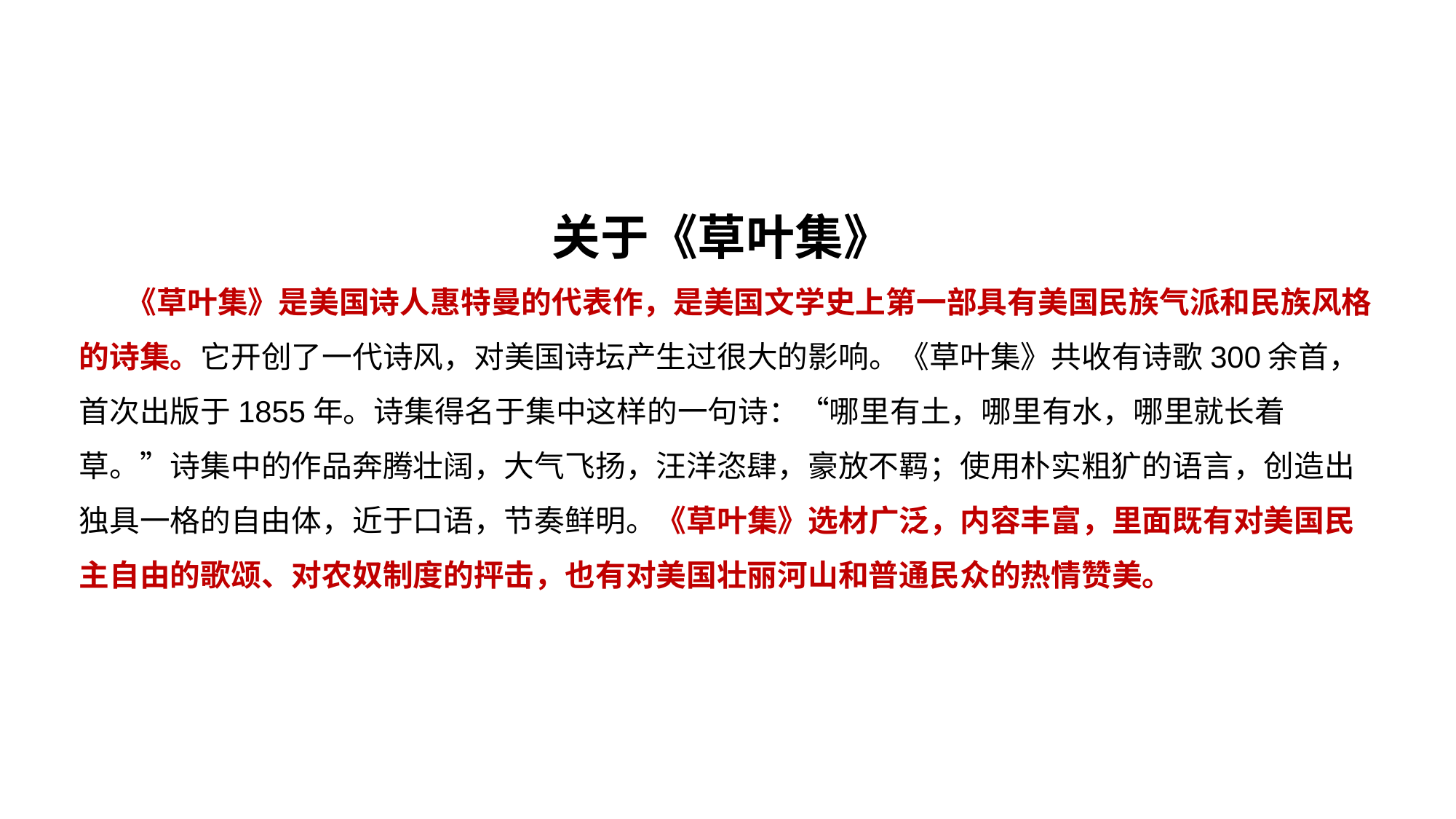

关于《草叶集》
      《草叶集》是美国诗人惠特曼的代表作，是美国文学史上第一部具有美国民族气派和民族风格的诗集。它开创了一代诗风，对美国诗坛产生过很大的影响。《草叶集》共收有诗歌300余首，首次出版于1855年。诗集得名于集中这样的一句诗：“哪里有土，哪里有水，哪里就长着草。”诗集中的作品奔腾壮阔，大气飞扬，汪洋恣肆，豪放不羁；使用朴实粗犷的语言，创造出独具一格的自由体，近于口语，节奏鲜明。《草叶集》选材广泛，内容丰富，里面既有对美国民主自由的歌颂、对农奴制度的抨击，也有对美国壮丽河山和普通民众的热情赞美。